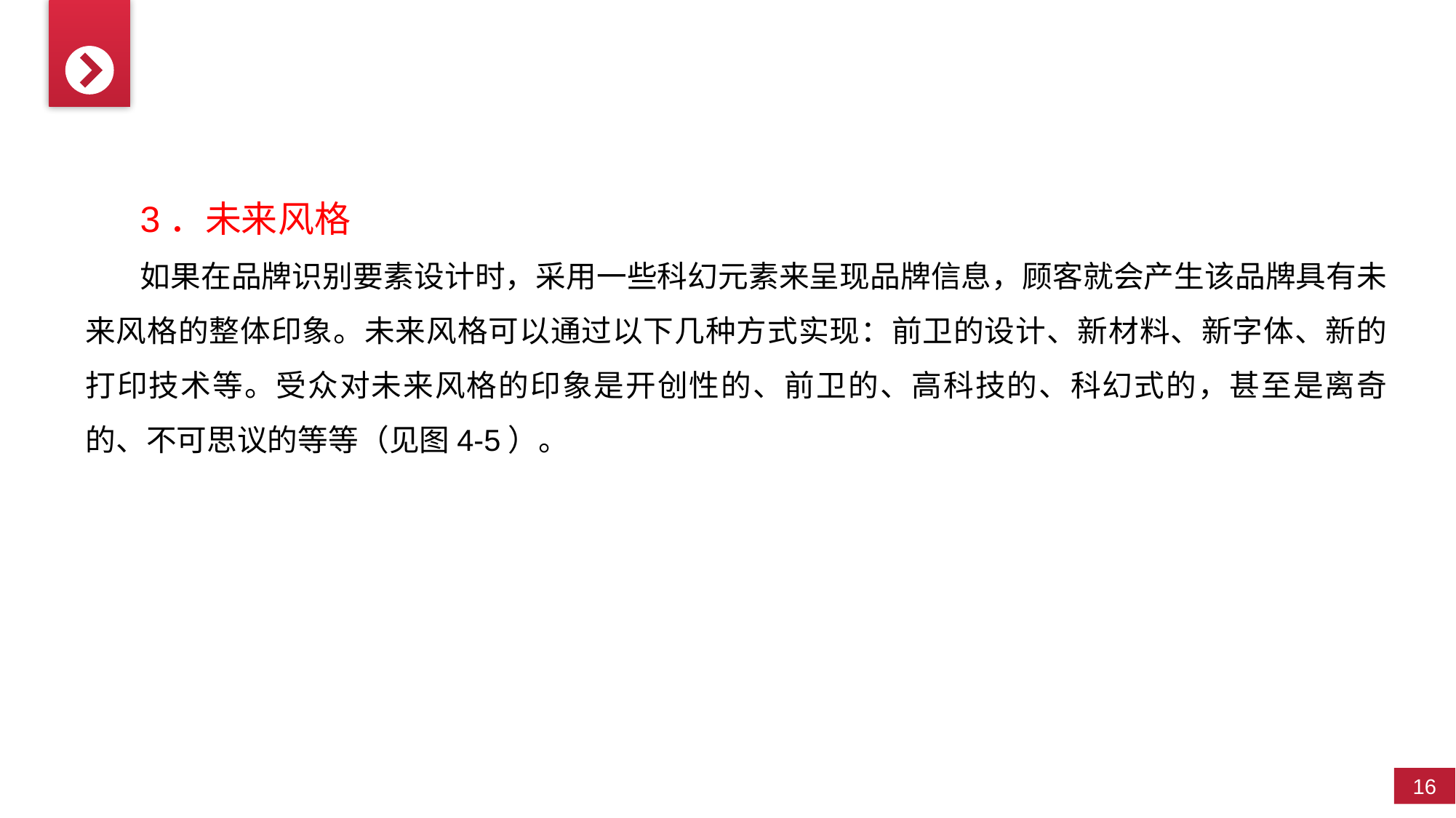

3．未来风格
如果在品牌识别要素设计时，采用一些科幻元素来呈现品牌信息，顾客就会产生该品牌具有未来风格的整体印象。未来风格可以通过以下几种方式实现：前卫的设计、新材料、新字体、新的打印技术等。受众对未来风格的印象是开创性的、前卫的、高科技的、科幻式的，甚至是离奇的、不可思议的等等（见图4-5）。